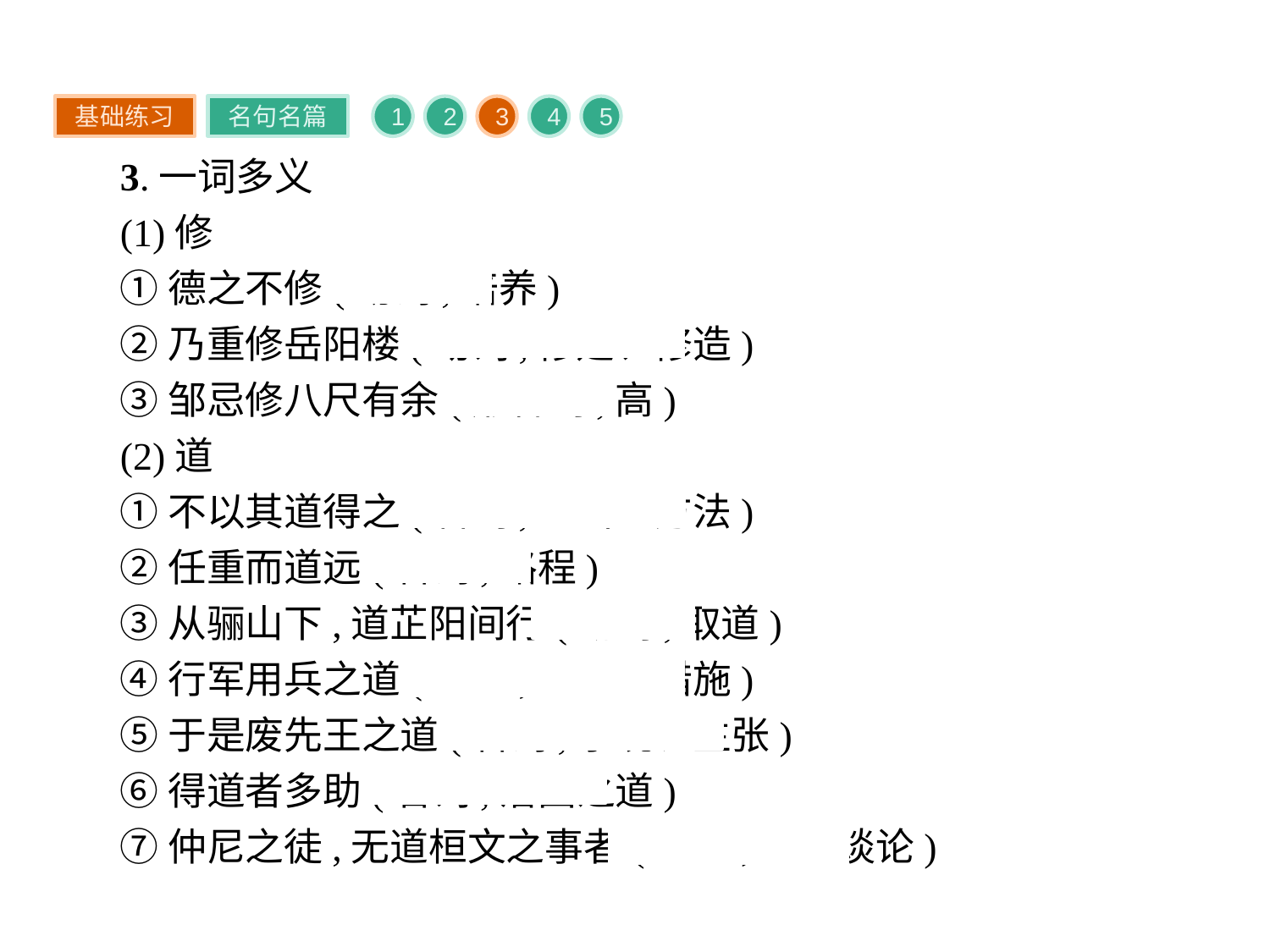

基础练习
名句名篇
1
2
3
4
5
3.一词多义
(1)修
①德之不修(动词,培养)
②乃重修岳阳楼(动词,修建、修造)
③邹忌修八尺有余(形容词,高)
(2)道
①不以其道得之(名词,正当的方法)
②任重而道远(名词,路程)
③从骊山下,道芷阳间行(动词,取道)
④行军用兵之道(名词,方法、措施)
⑤于是废先王之道(名词,学说、主张)
⑥得道者多助(名词,治国之道)
⑦仲尼之徒,无道桓文之事者(动词,说、谈论)